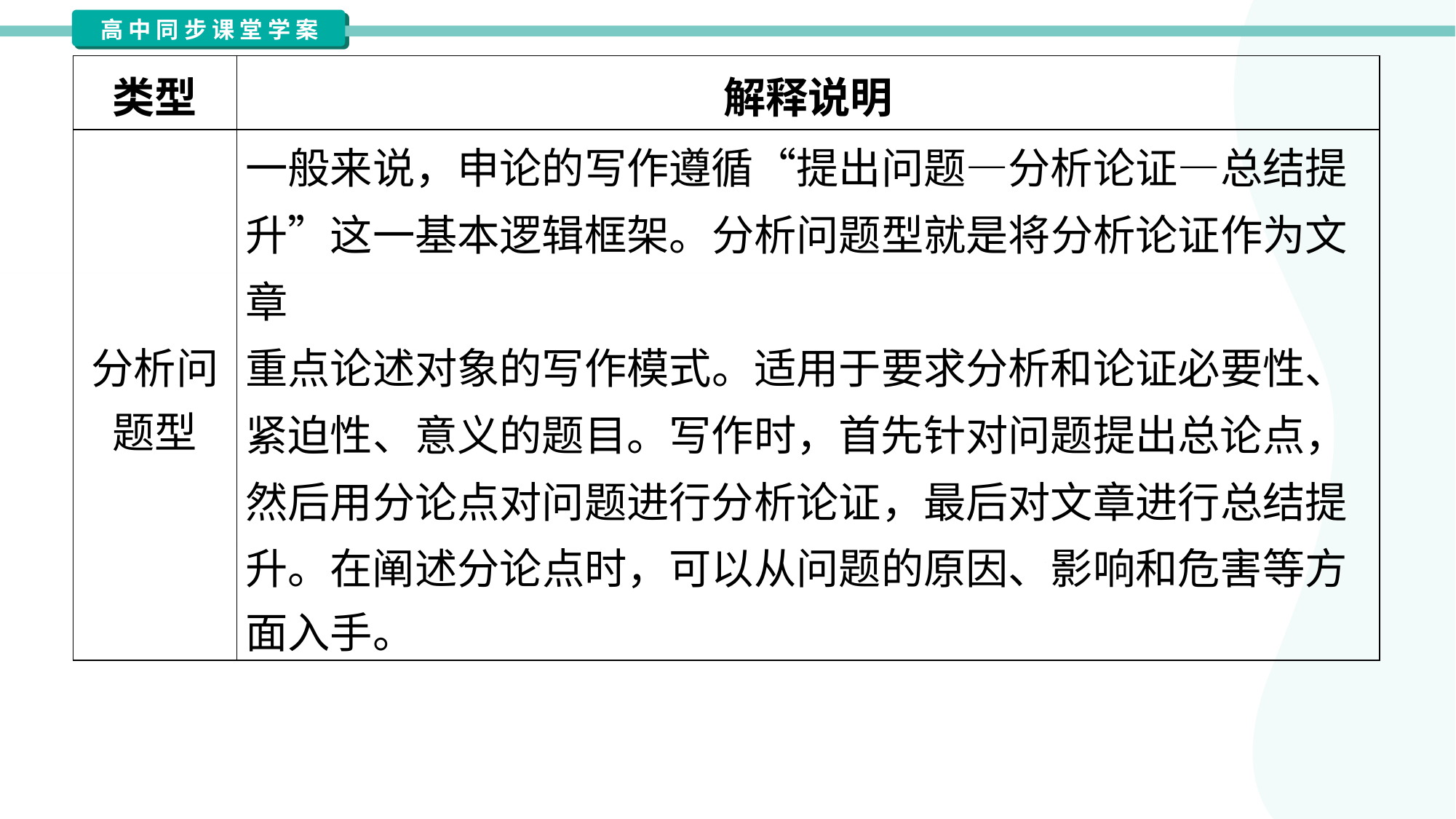

| 类型 | 解释说明 |
| --- | --- |
| 分析问 题型 | 一般来说，申论的写作遵循“提出问题—分析论证—总结提 升”这一基本逻辑框架。分析问题型就是将分析论证作为文章 重点论述对象的写作模式。适用于要求分析和论证必要性、 紧迫性、意义的题目。写作时，首先针对问题提出总论点， 然后用分论点对问题进行分析论证，最后对文章进行总结提 升。在阐述分论点时，可以从问题的原因、影响和危害等方 面入手。 |